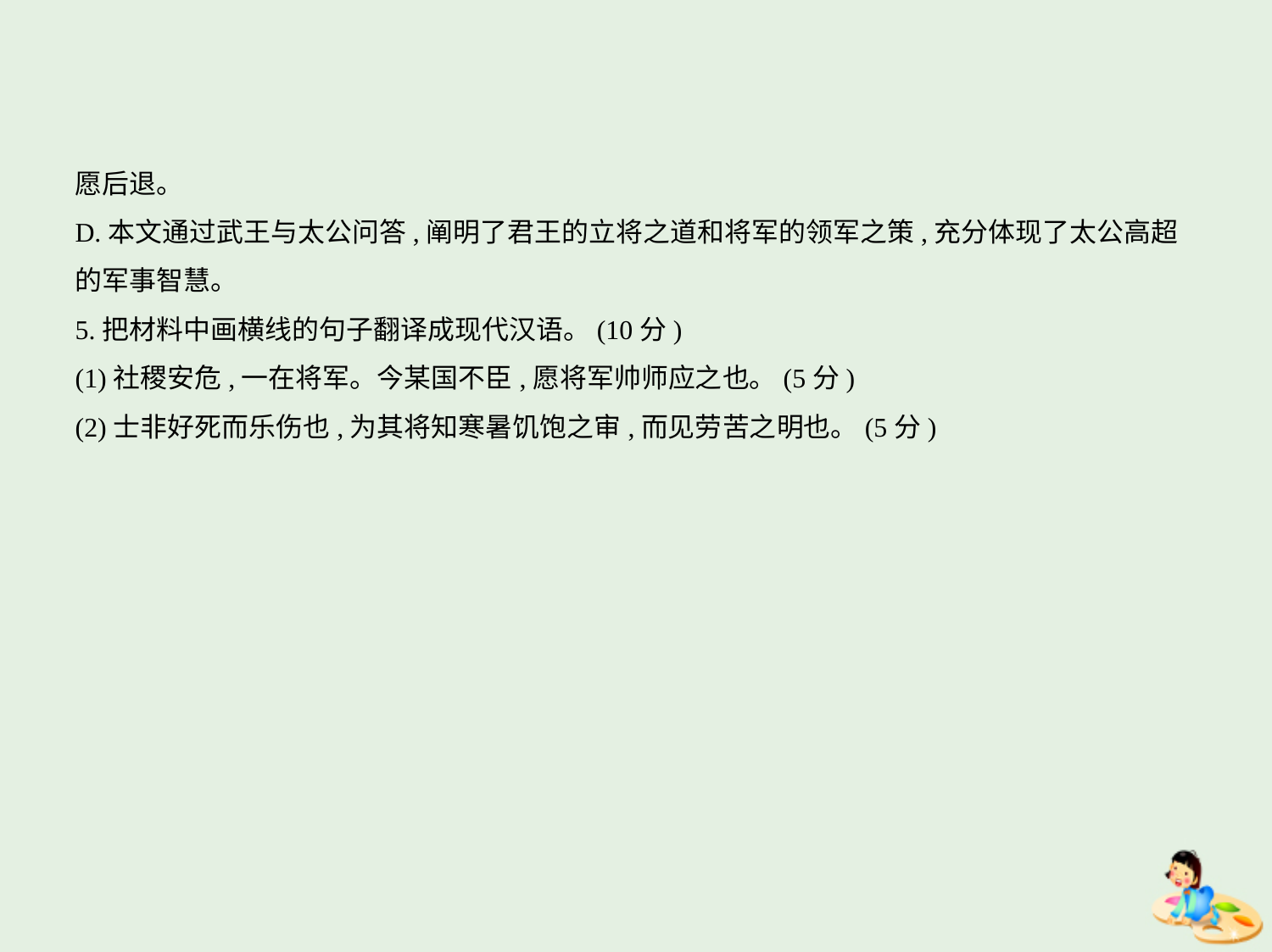

愿后退。
D.本文通过武王与太公问答,阐明了君王的立将之道和将军的领军之策,充分体现了太公高超
的军事智慧。
5.把材料中画横线的句子翻译成现代汉语。(10分)
(1)社稷安危,一在将军。今某国不臣,愿将军帅师应之也。(5分)
(2)士非好死而乐伤也,为其将知寒暑饥饱之审,而见劳苦之明也。(5分)